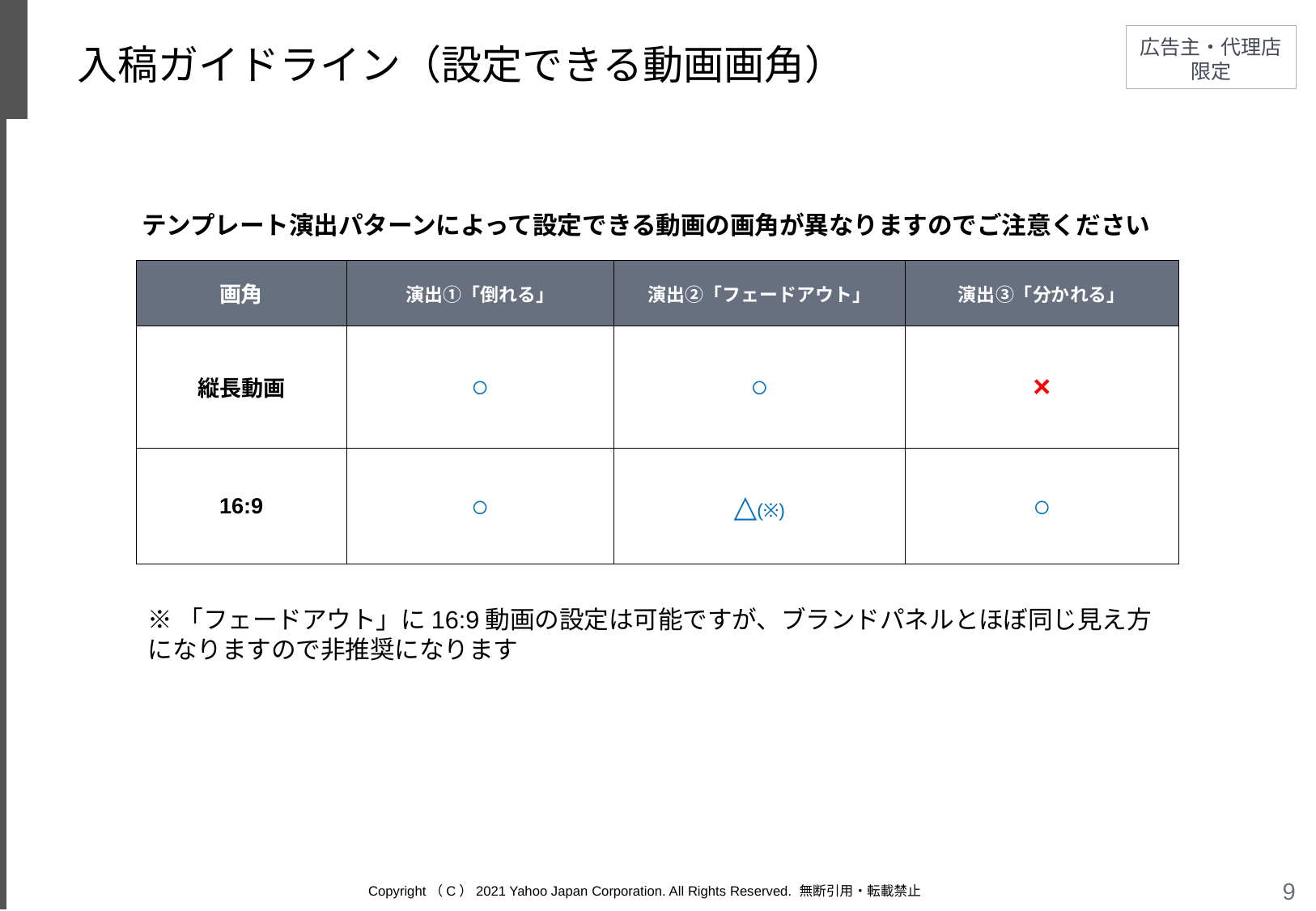

# 入稿ガイドライン（設定できる動画画角）
テンプレート演出パターンによって設定できる動画の画角が異なりますのでご注意ください
| 画角 | 演出①「倒れる」 | 演出②「フェードアウト」 | 演出③「分かれる」 |
| --- | --- | --- | --- |
| 縦長動画 | ○ | ○ | × |
| 16:9 | ○ | △(※) | ○ |
※「フェードアウト」に16:9動画の設定は可能ですが、ブランドパネルとほぼ同じ見え方になりますので非推奨になります
Copyright（C）2021 Yahoo Japan Corporation. All Rights Reserved. 無断引用・転載禁止